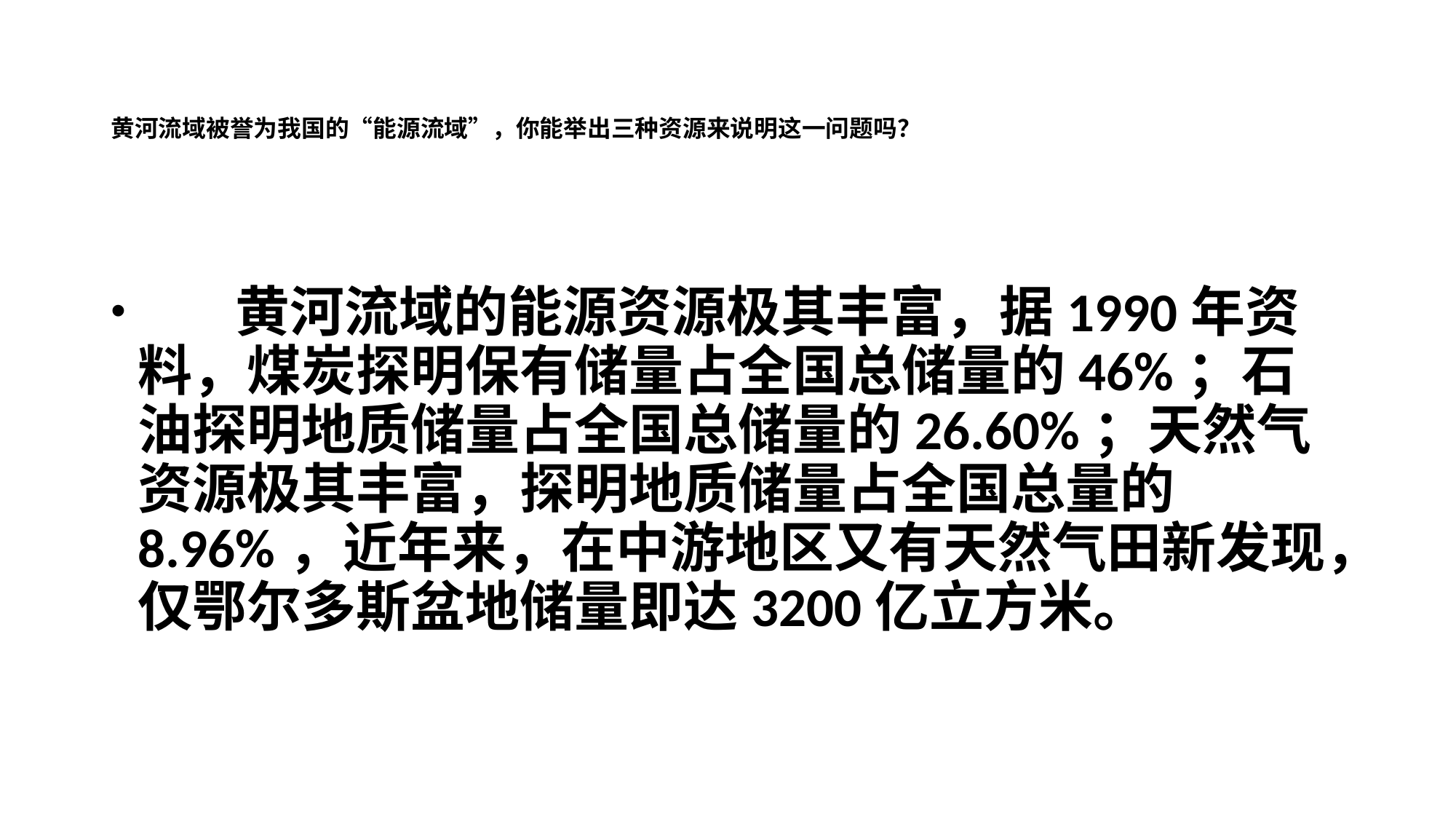

# 黄河流域被誉为我国的“能源流域”，你能举出三种资源来说明这一问题吗？

         黄河流域的能源资源极其丰富，据1990年资料，煤炭探明保有储量占全国总储量的46%；石油探明地质储量占全国总储量的26.60%；天然气资源极其丰富，探明地质储量占全国总量的8.96%，近年来，在中游地区又有天然气田新发现，仅鄂尔多斯盆地储量即达3200亿立方米。